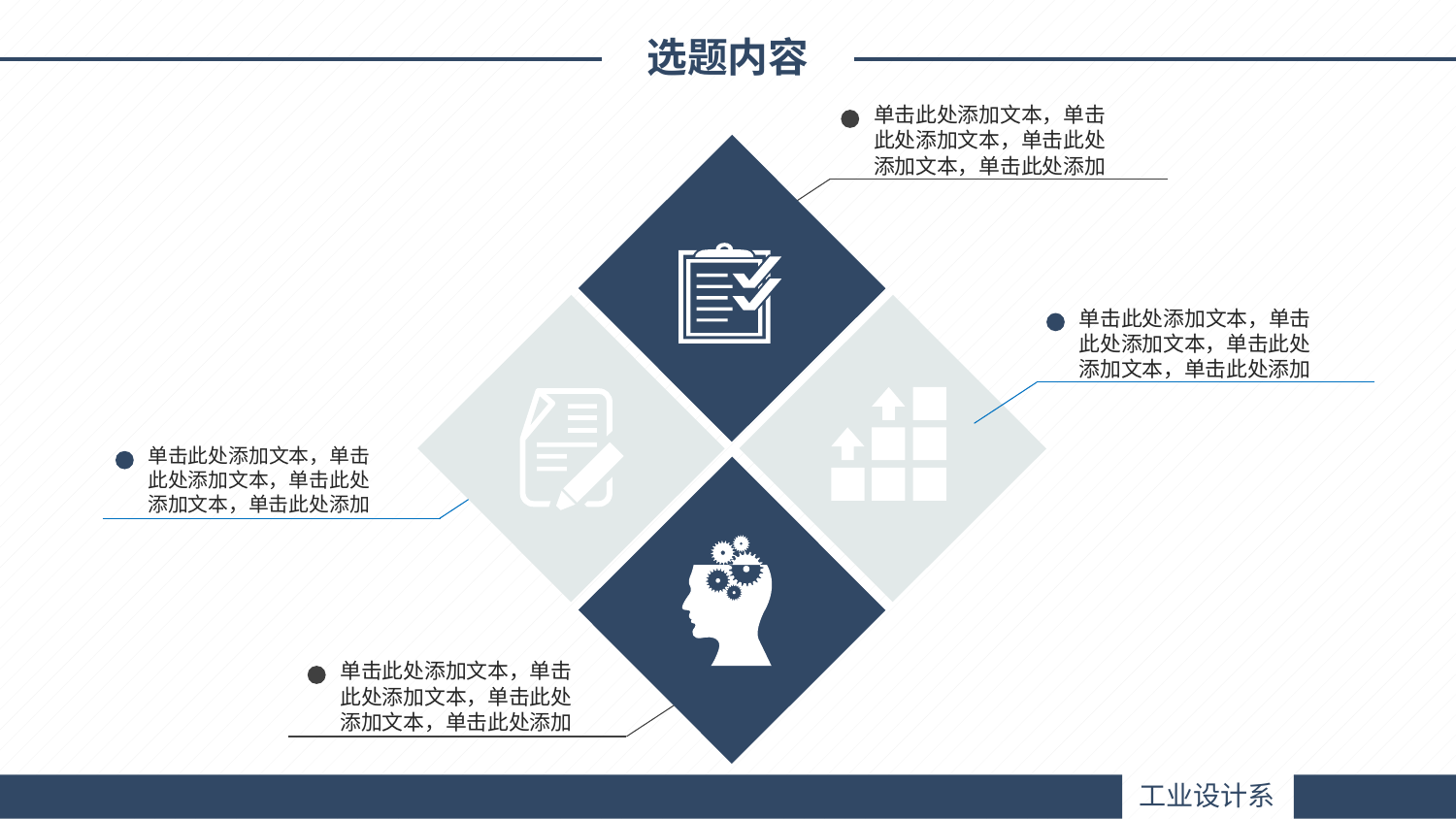

选题内容
单击此处添加文本，单击此处添加文本，单击此处添加文本，单击此处添加

单击此处添加文本，单击此处添加文本，单击此处添加文本，单击此处添加

单击此处添加文本，单击此处添加文本，单击此处添加文本，单击此处添加

单击此处添加文本，单击此处添加文本，单击此处添加文本，单击此处添加